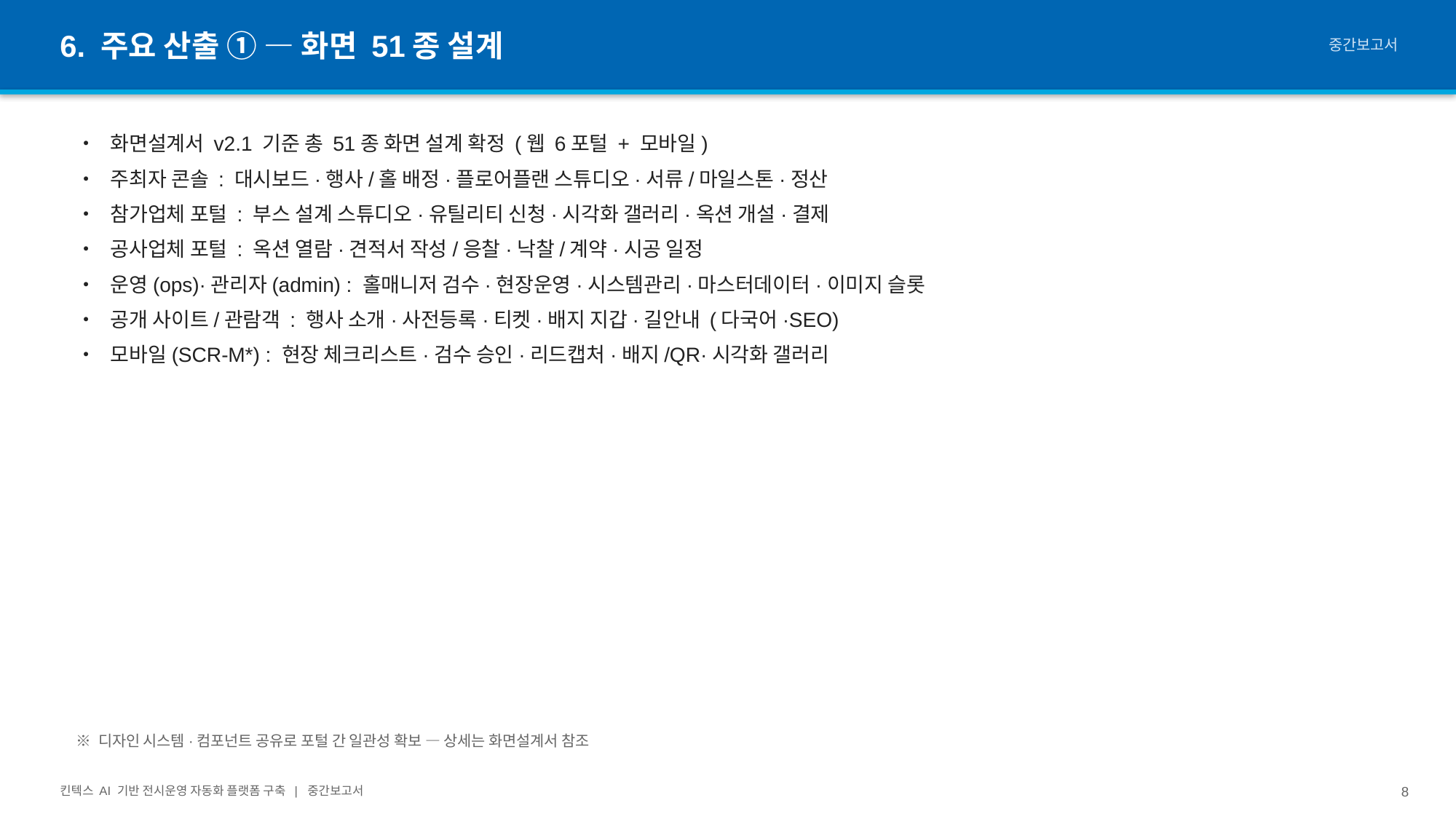

6. 주요 산출 ① — 화면 51종 설계
중간보고서

•  화면설계서 v2.1 기준 총 51종 화면 설계 확정 (웹 6포털 + 모바일)
•  주최자 콘솔 : 대시보드·행사/홀 배정·플로어플랜 스튜디오·서류/마일스톤·정산
•  참가업체 포털 : 부스 설계 스튜디오·유틸리티 신청·시각화 갤러리·옥션 개설·결제
•  공사업체 포털 : 옥션 열람·견적서 작성/응찰·낙찰/계약·시공 일정
•  운영(ops)·관리자(admin) : 홀매니저 검수·현장운영·시스템관리·마스터데이터·이미지 슬롯
•  공개 사이트/관람객 : 행사 소개·사전등록·티켓·배지 지갑·길안내 (다국어·SEO)
•  모바일(SCR-M*) : 현장 체크리스트·검수 승인·리드캡처·배지/QR·시각화 갤러리
※ 디자인 시스템·컴포넌트 공유로 포털 간 일관성 확보 — 상세는 화면설계서 참조
킨텍스 AI 기반 전시운영 자동화 플랫폼 구축  |  중간보고서
8